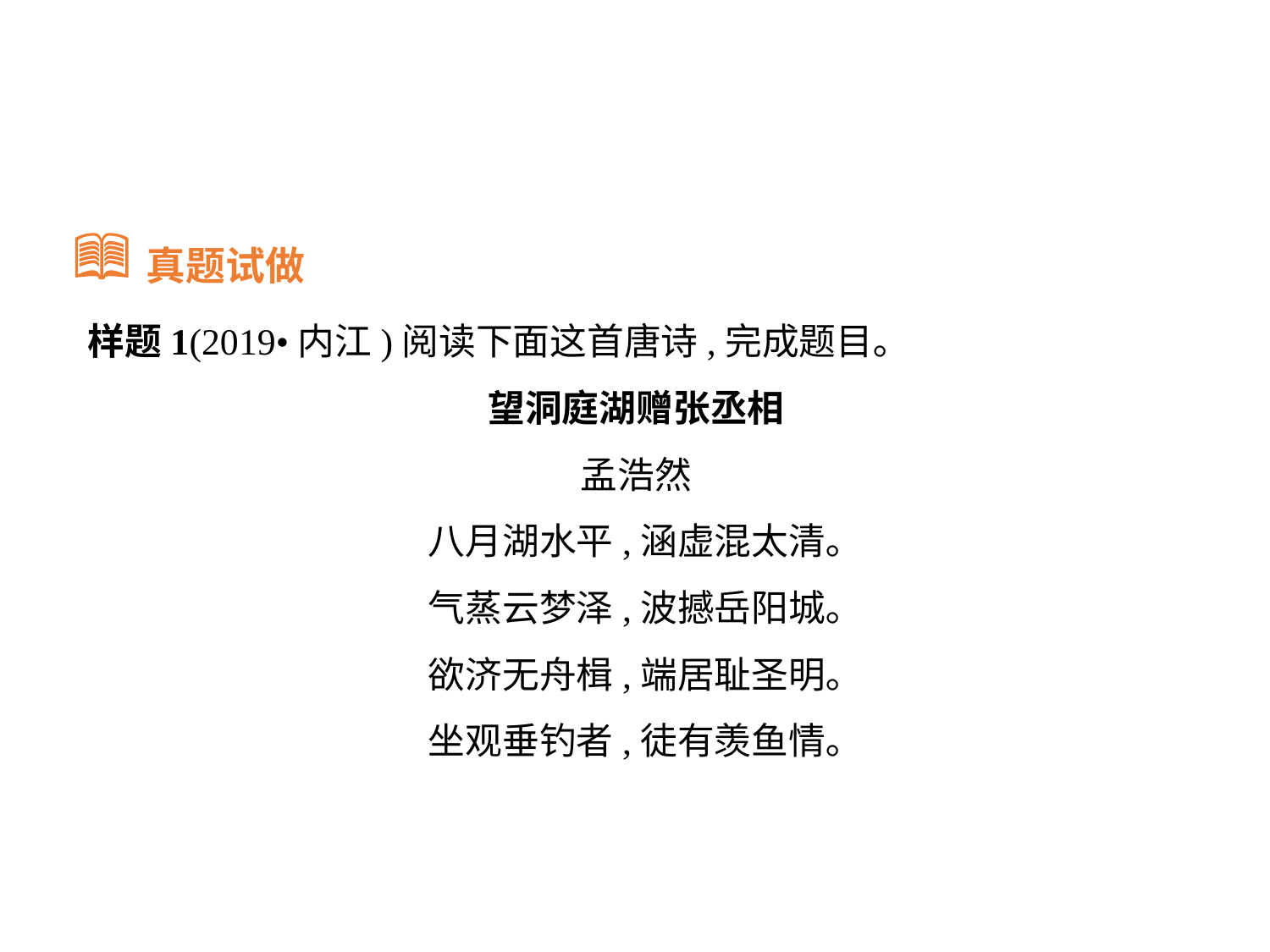

真题试做

样题1(2019•内江)阅读下面这首唐诗,完成题目｡
望洞庭湖赠张丞相
孟浩然
八月湖水平,涵虚混太清｡
气蒸云梦泽,波撼岳阳城｡
欲济无舟楫,端居耻圣明｡
坐观垂钓者,徒有羡鱼情｡